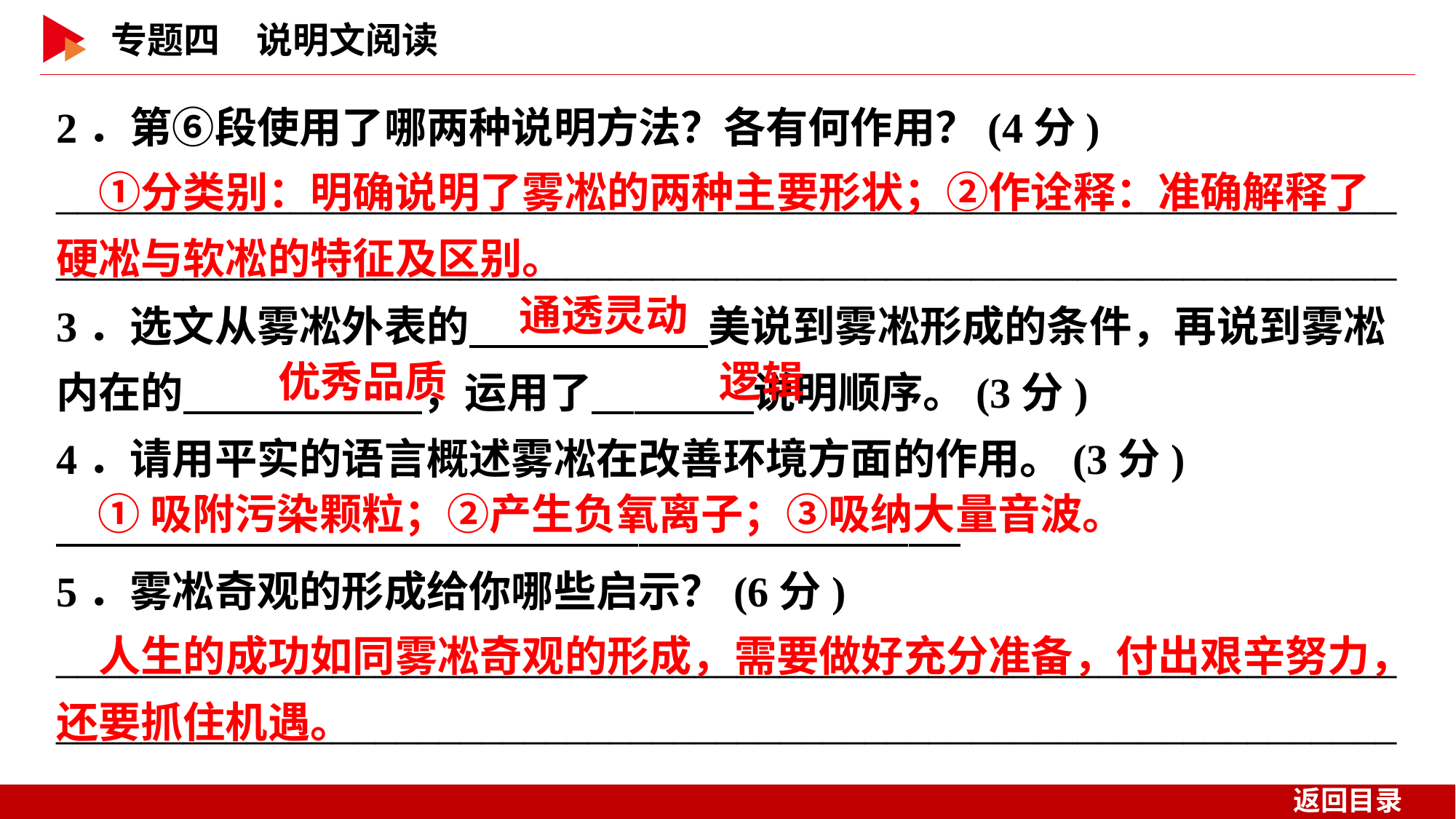

2．第⑥段使用了哪两种说明方法？各有何作用？(4分) ______________________________________________________________________________________________________________________________
3．选文从雾凇外表的　                　美说到雾凇形成的条件，再说到雾凇内在的　                　，运用了　        　说明顺序。(3分)
4．请用平实的语言概述雾凇在改善环境方面的作用。(3分)

5．雾凇奇观的形成给你哪些启示？(6分) ______________________________________________________________________________________________________________________________
　①分类别：明确说明了雾凇的两种主要形状；②作诠释：准确解释了硬凇与软凇的特征及区别。
通透灵动
优秀品质
逻辑
①吸附污染颗粒；②产生负氧离子；③吸纳大量音波。
　人生的成功如同雾凇奇观的形成，需要做好充分准备，付出艰辛努力，还要抓住机遇。